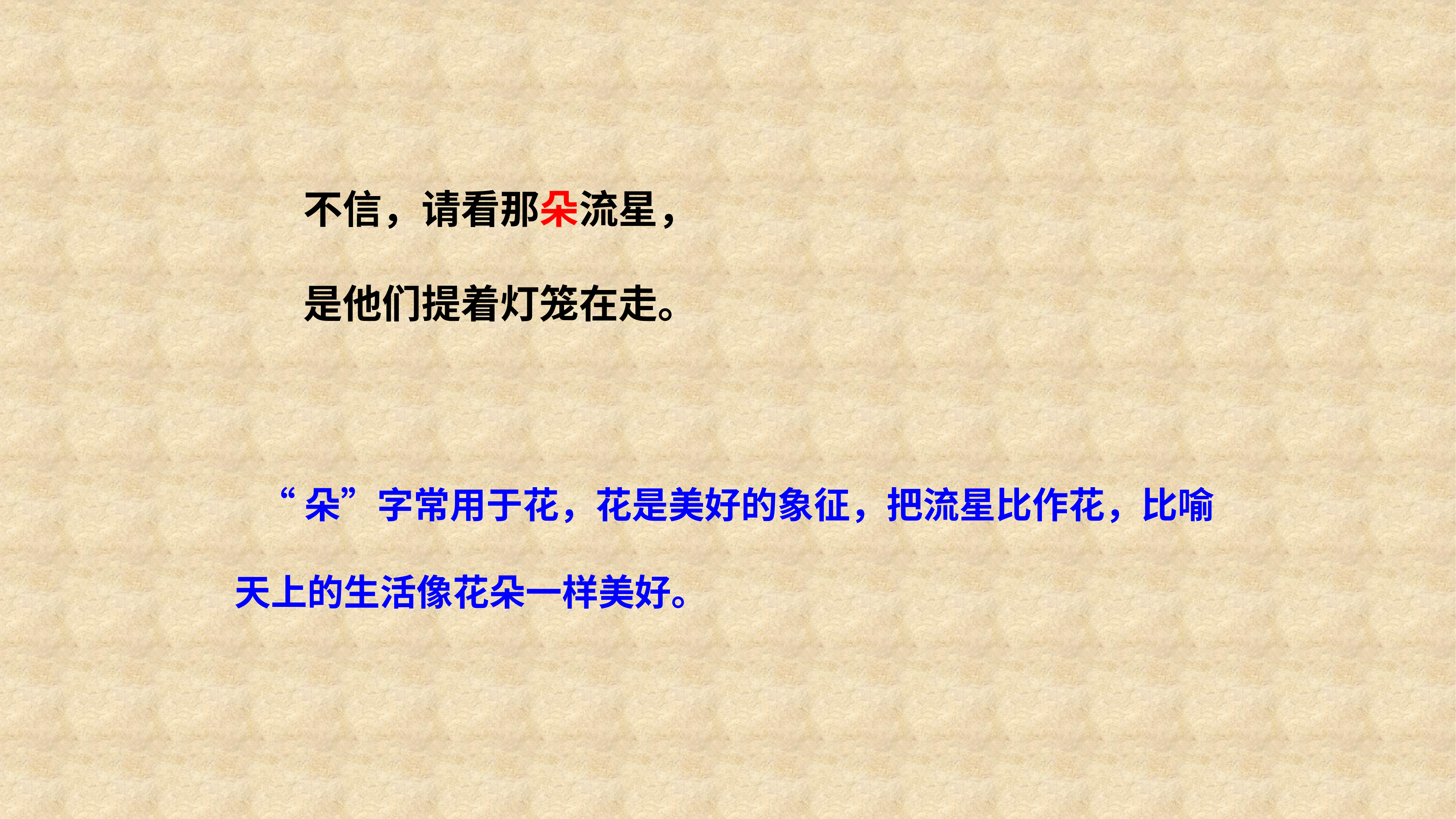

不信，请看那朵流星，
是他们提着灯笼在走。
   “朵”字常用于花，花是美好的象征，把流星比作花，比喻天上的生活像花朵一样美好。